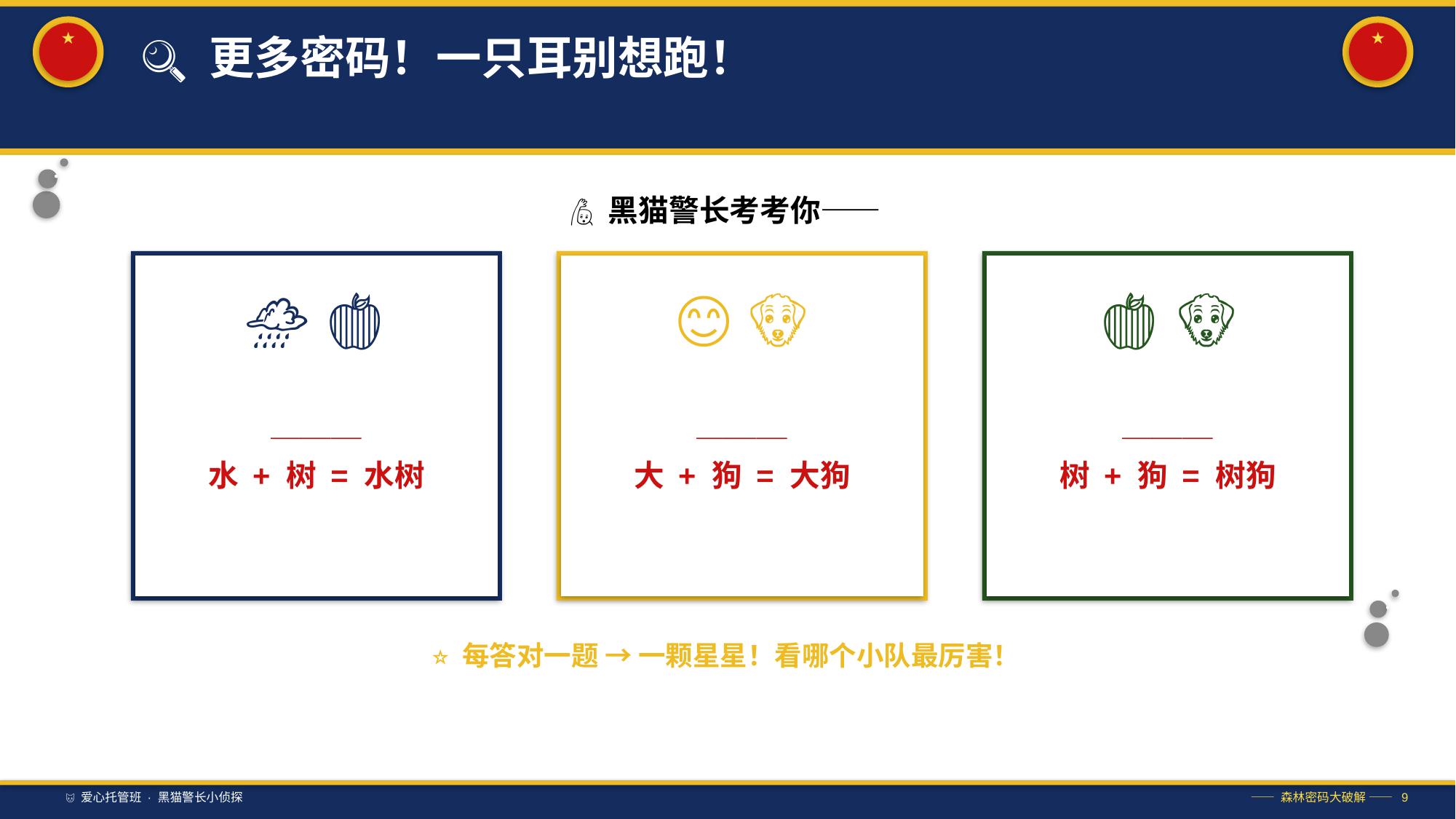

★
★

🔍 更多密码！一只耳别想跑！

🙋 黑猫警长考考你——

🌧️ 🍎
😊 🐶
🍎 🐶
───
水 + 树 = 水树
───
大 + 狗 = 大狗
───
树 + 狗 = 树狗

⭐ 每答对一题 → 一颗星星！看哪个小队最厉害！

🐱 爱心托管班 · 黑猫警长小侦探
—— 森林密码大破解 ——  9